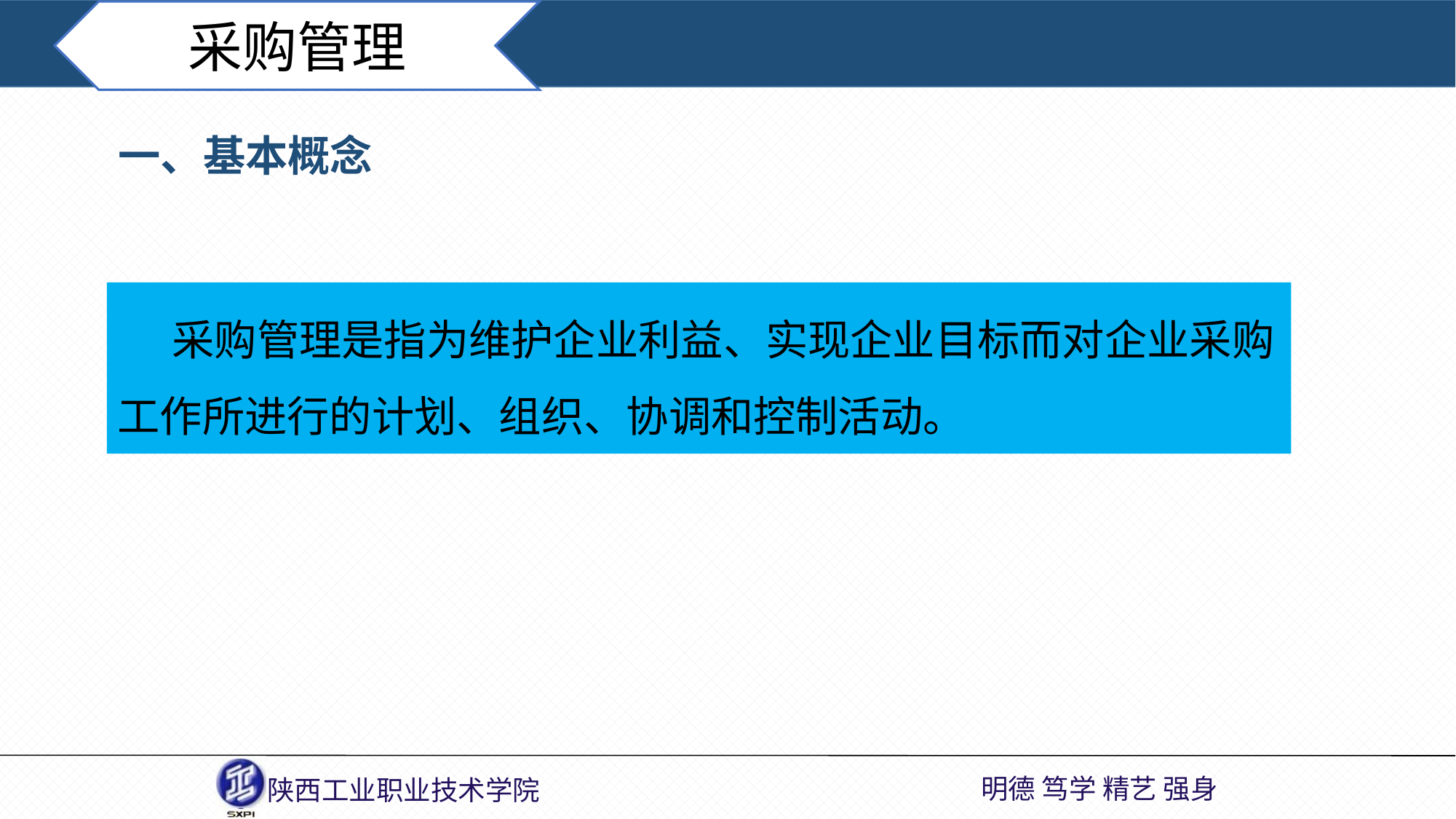

采购管理
一、基本概念
采购管理是指为维护企业利益、实现企业目标而对企业采购工作所进行的计划、组织、协调和控制活动。